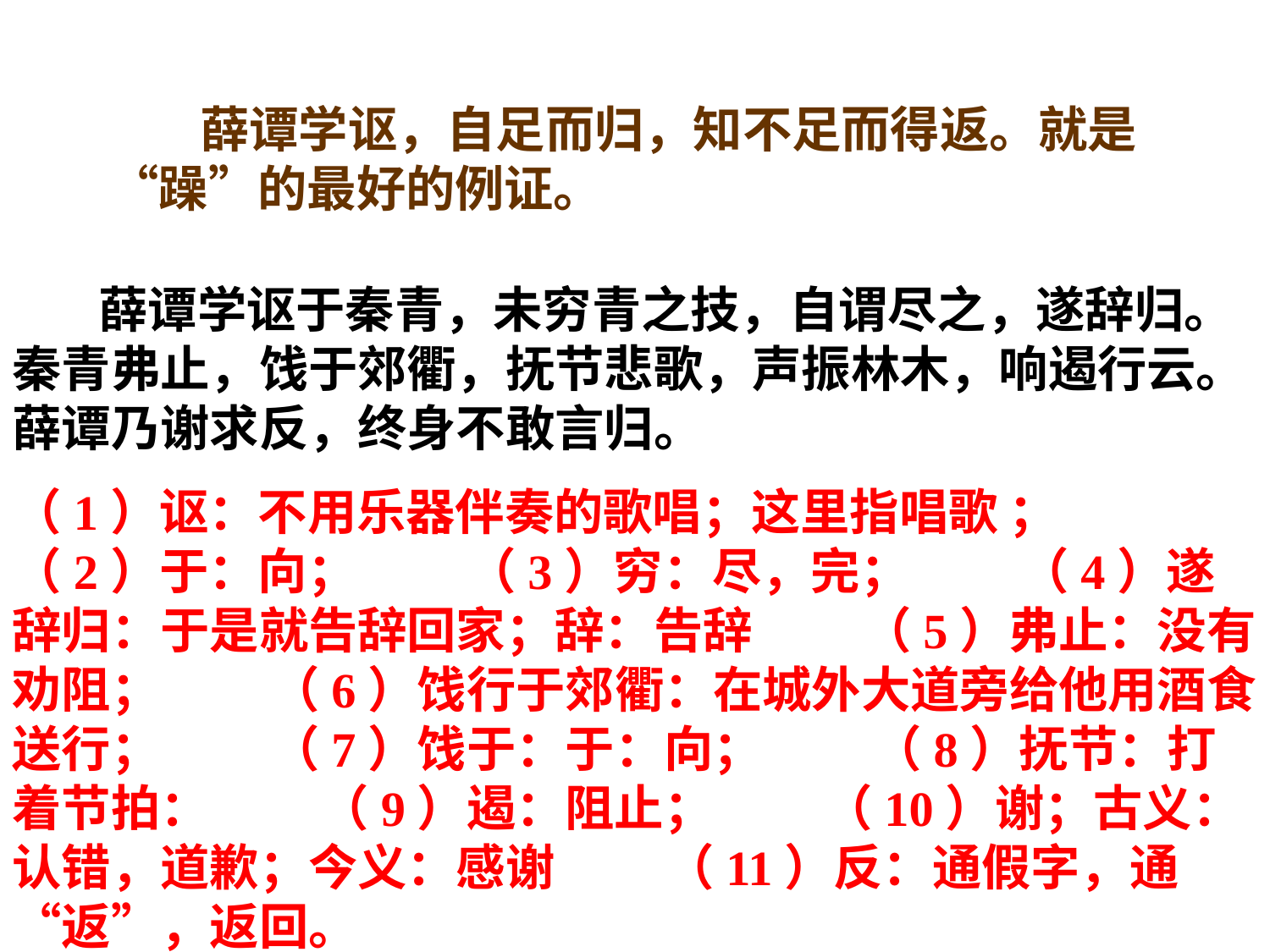

薛谭学讴，自足而归，知不足而得返。就是“躁”的最好的例证。
        薛谭学讴于秦青，未穷青之技，自谓尽之，遂辞归。秦青弗止，饯于郊衢，抚节悲歌，声振林木，响遏行云。薛谭乃谢求反，终身不敢言归。
（1）讴：不用乐器伴奏的歌唱；这里指唱歌 ；　　（2）于：向； 　　（3）穷：尽，完； 　　（4）遂辞归：于是就告辞回家；辞：告辞 　　（5）弗止：没有劝阻； 　　（6）饯行于郊衢：在城外大道旁给他用酒食送行； 　　（7）饯于：于：向； 　　（8）抚节：打着节拍： 　　（9）遏：阻止； 　　（10）谢；古义：认错，道歉；今义：感谢 　　（11）反：通假字，通“返”，返回。